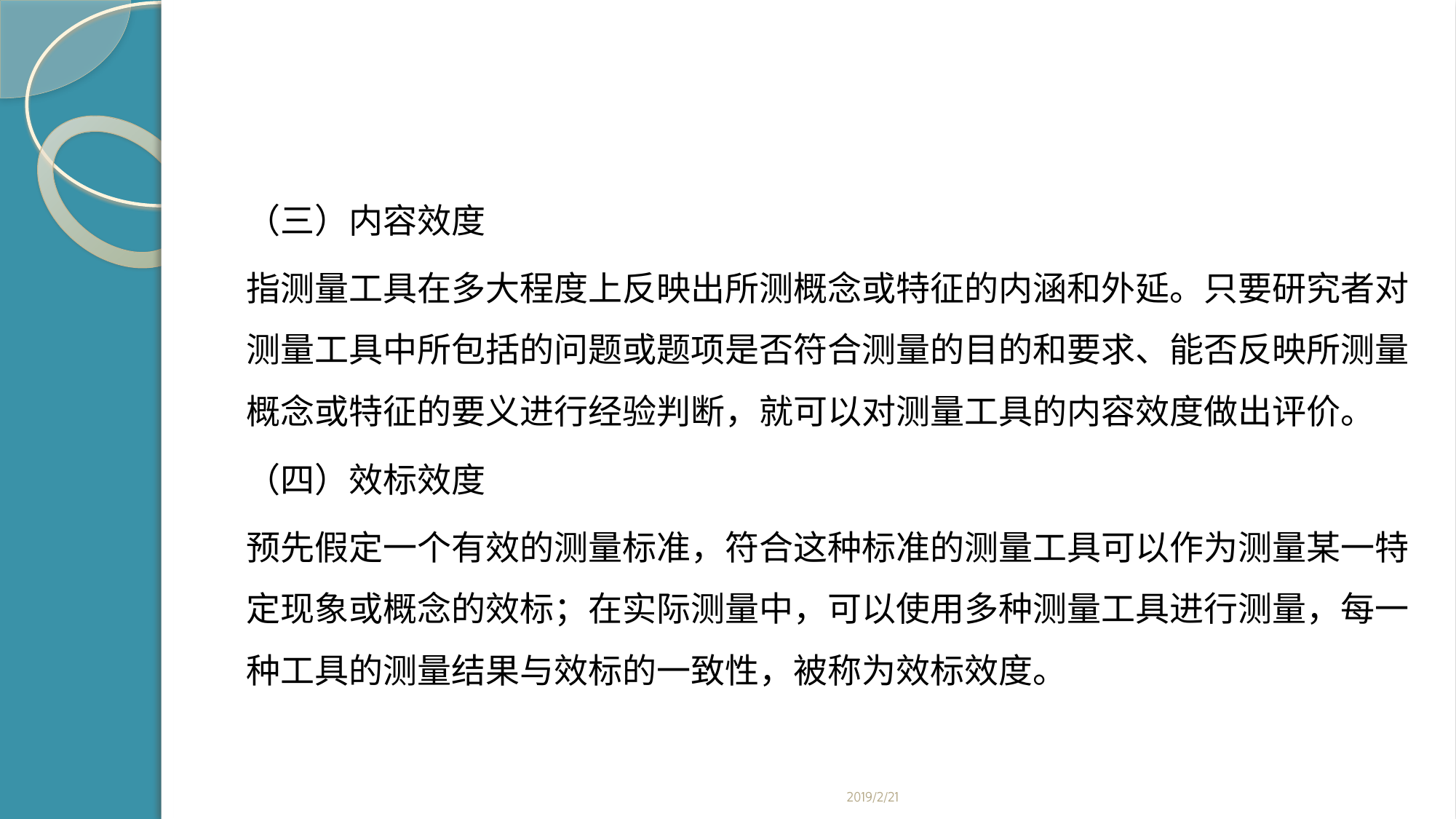

#
（三）内容效度
指测量工具在多大程度上反映出所测概念或特征的内涵和外延。只要研究者对测量工具中所包括的问题或题项是否符合测量的目的和要求、能否反映所测量概念或特征的要义进行经验判断，就可以对测量工具的内容效度做出评价。
（四）效标效度
预先假定一个有效的测量标准，符合这种标准的测量工具可以作为测量某一特定现象或概念的效标；在实际测量中，可以使用多种测量工具进行测量，每一种工具的测量结果与效标的一致性，被称为效标效度。
2019/2/21